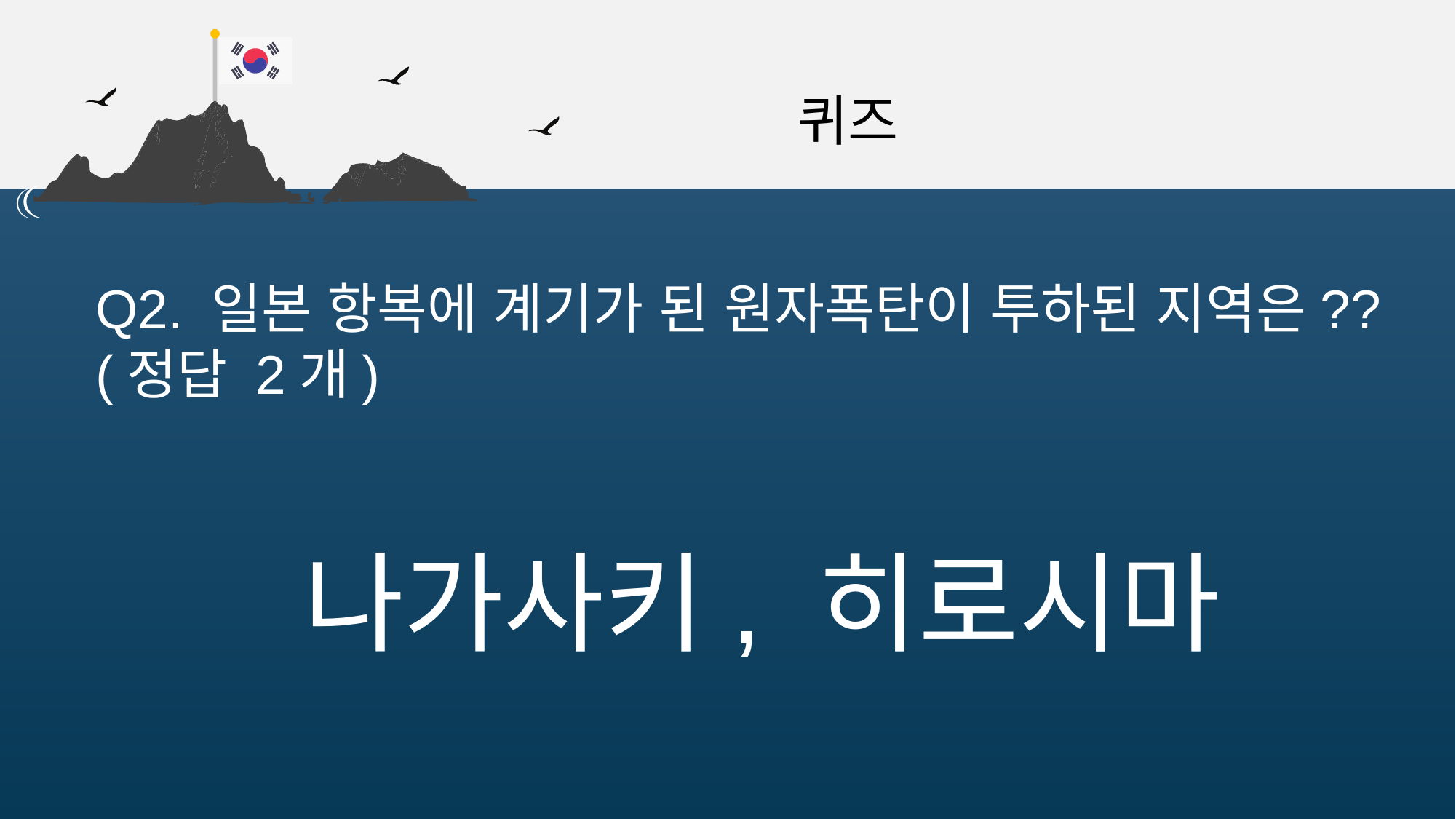

퀴즈

Q2. 일본 항복에 계기가 된 원자폭탄이 투하된 지역은??
(정답 2개)
나가사키, 히로시마